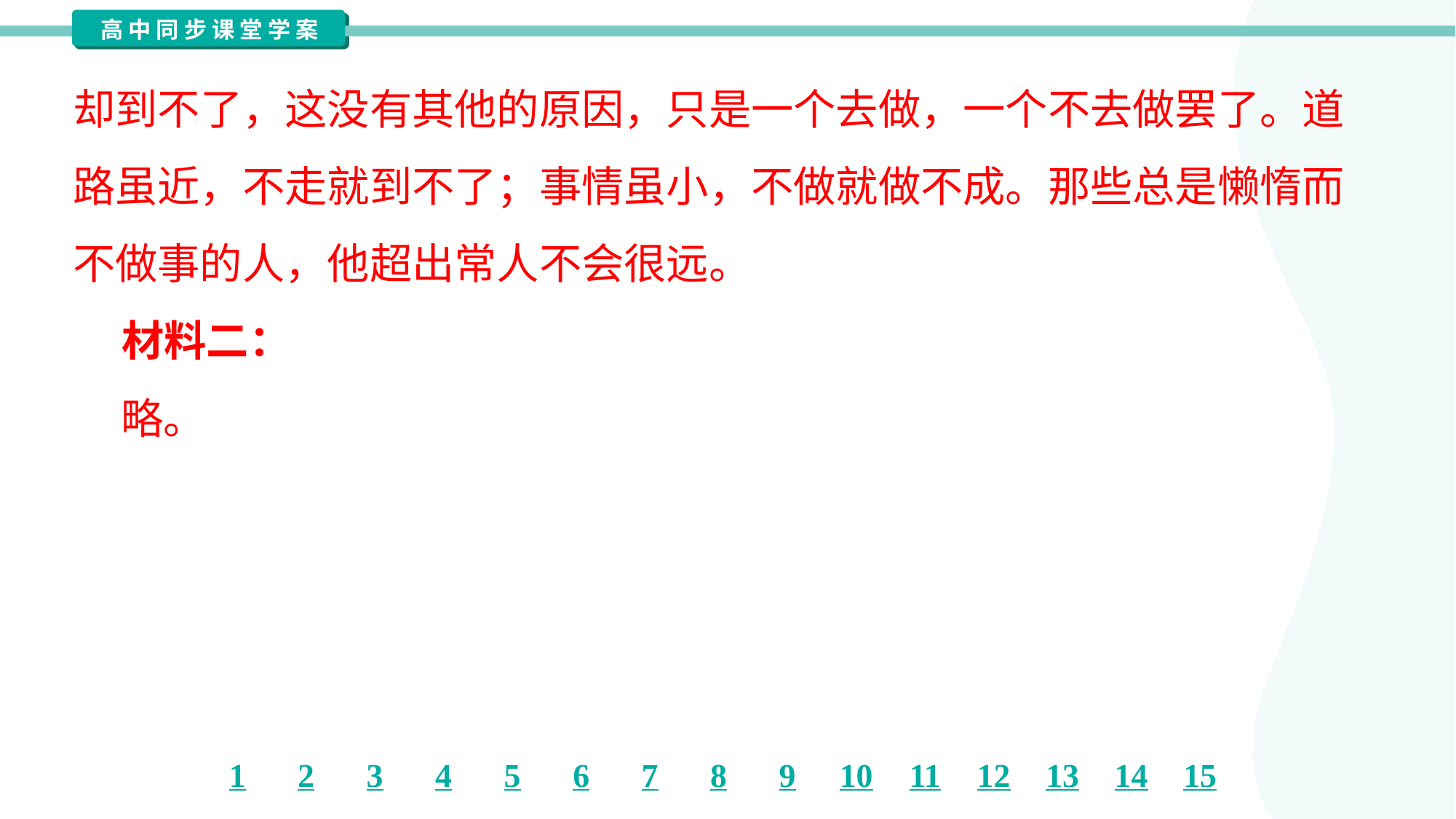

却到不了，这没有其他的原因，只是一个去做，一个不去做罢了。道
路虽近，不走就到不了；事情虽小，不做就做不成。那些总是懒惰而
不做事的人，他超出常人不会很远。
    材料二：
    略。